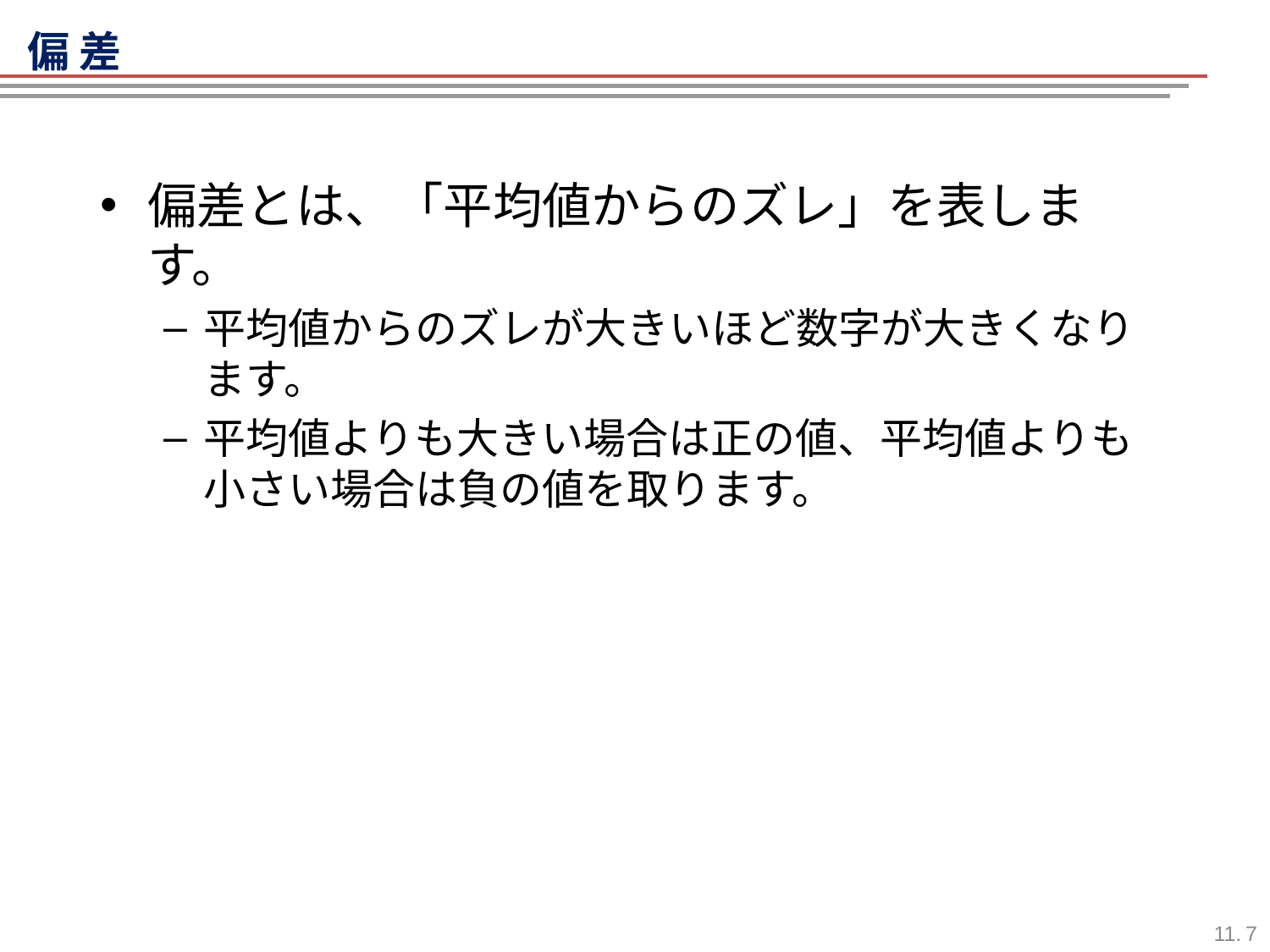

偏 差
偏差とは、「平均値からのズレ」を表します。
平均値からのズレが大きいほど数字が大きくなります。
平均値よりも大きい場合は正の値、平均値よりも小さい場合は負の値を取ります。
7